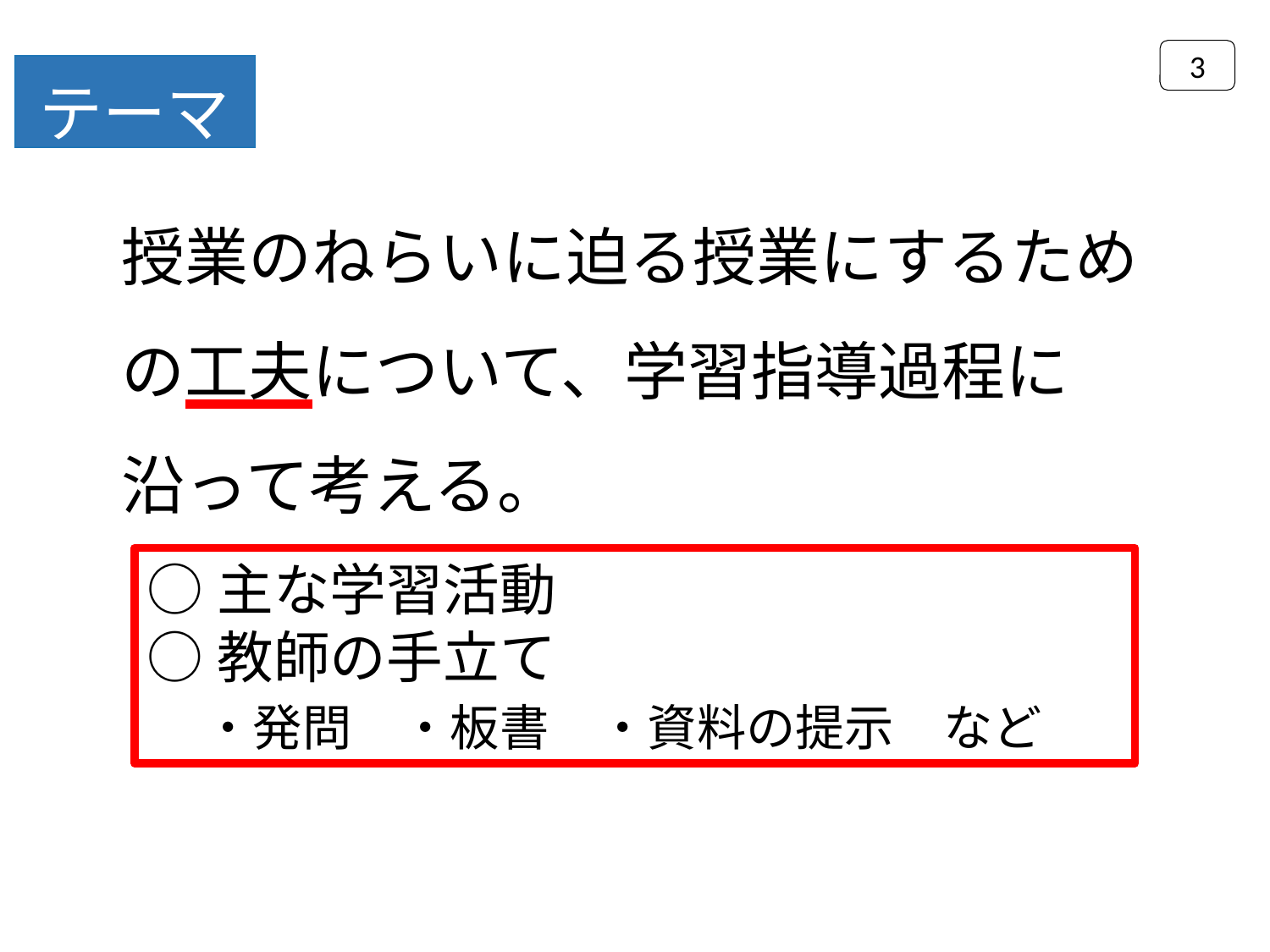

3
テーマ
授業のねらいに迫る授業にするための工夫について、学習指導過程に沿って考える。
○主な学習活動
○教師の手立て
　・発問　・板書　・資料の提示　など